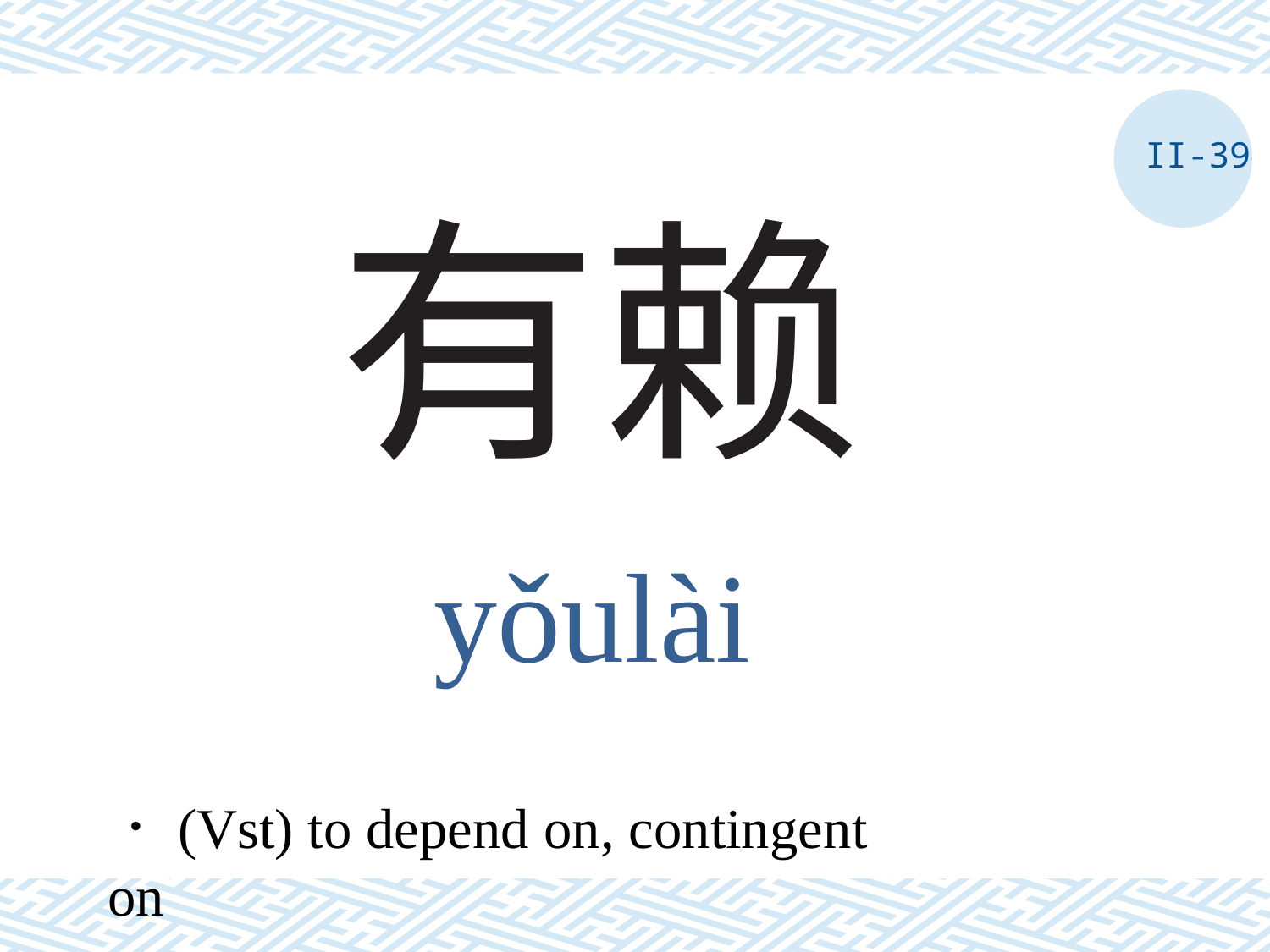

II-39

# 有赖
yǒulài
．(Vst) to depend on, contingent on